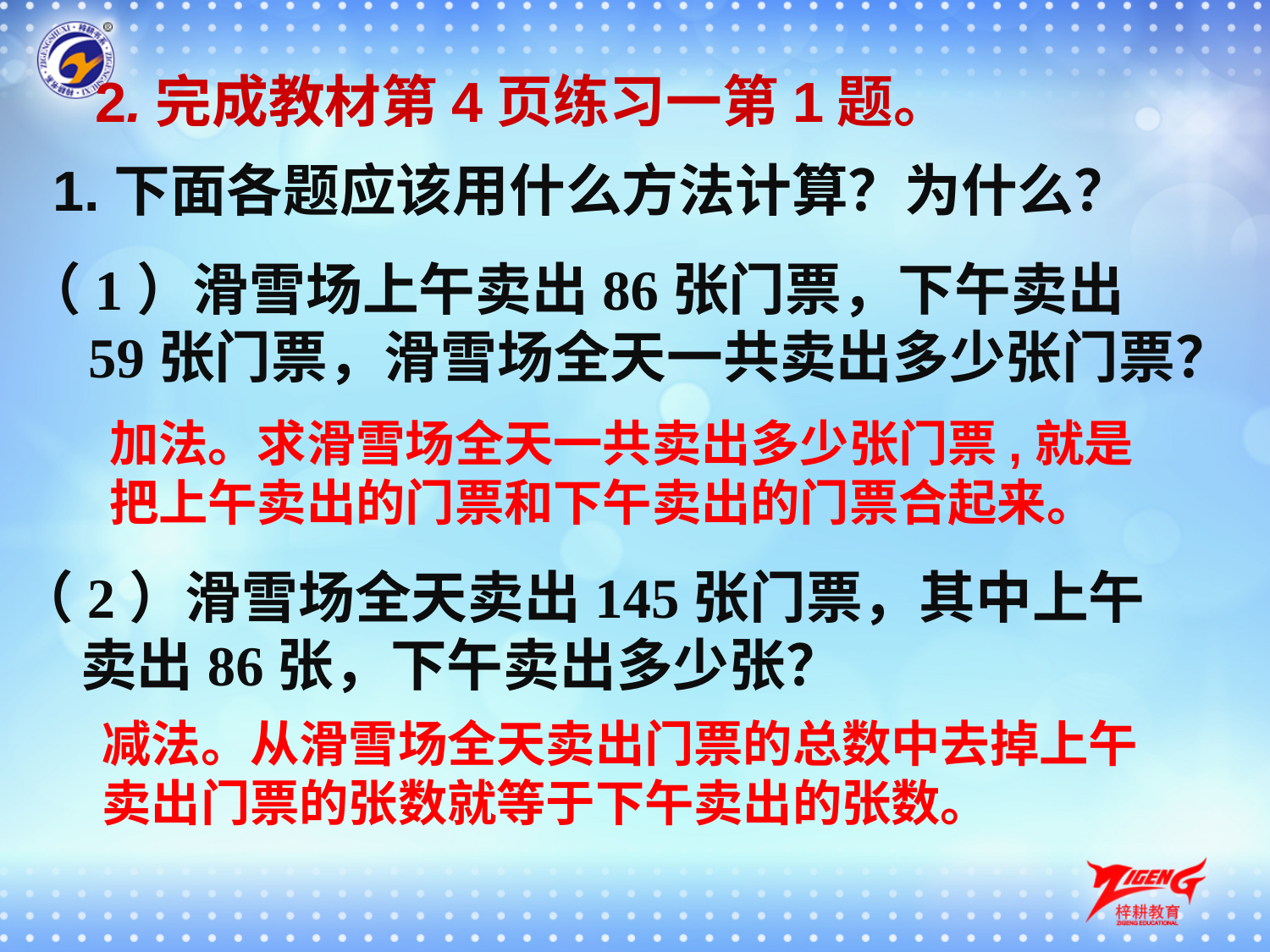

2.完成教材第4页练习一第1题。
1.下面各题应该用什么方法计算？为什么？
（1）滑雪场上午卖出86张门票，下午卖出59张门票，滑雪场全天一共卖出多少张门票？
加法。求滑雪场全天一共卖出多少张门票,就是
把上午卖出的门票和下午卖出的门票合起来。
（2）滑雪场全天卖出145张门票，其中上午卖出86张，下午卖出多少张？
减法。从滑雪场全天卖出门票的总数中去掉上午
卖出门票的张数就等于下午卖出的张数。